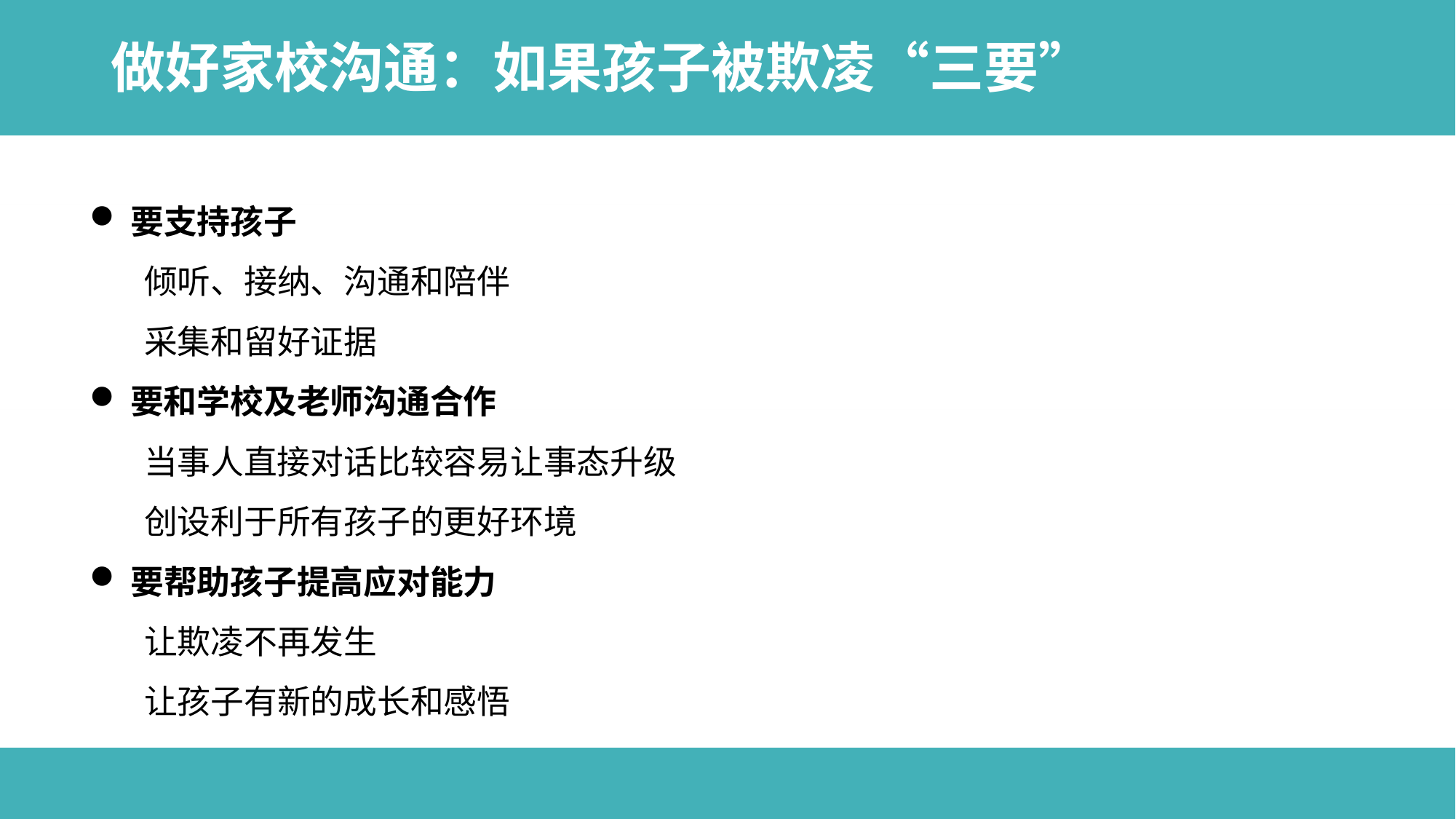

# 做好家校沟通：如果孩子被欺凌“三要”
要支持孩子
倾听、接纳、沟通和陪伴
采集和留好证据
要和学校及老师沟通合作
当事人直接对话比较容易让事态升级
创设利于所有孩子的更好环境
要帮助孩子提高应对能力
让欺凌不再发生
让孩子有新的成长和感悟